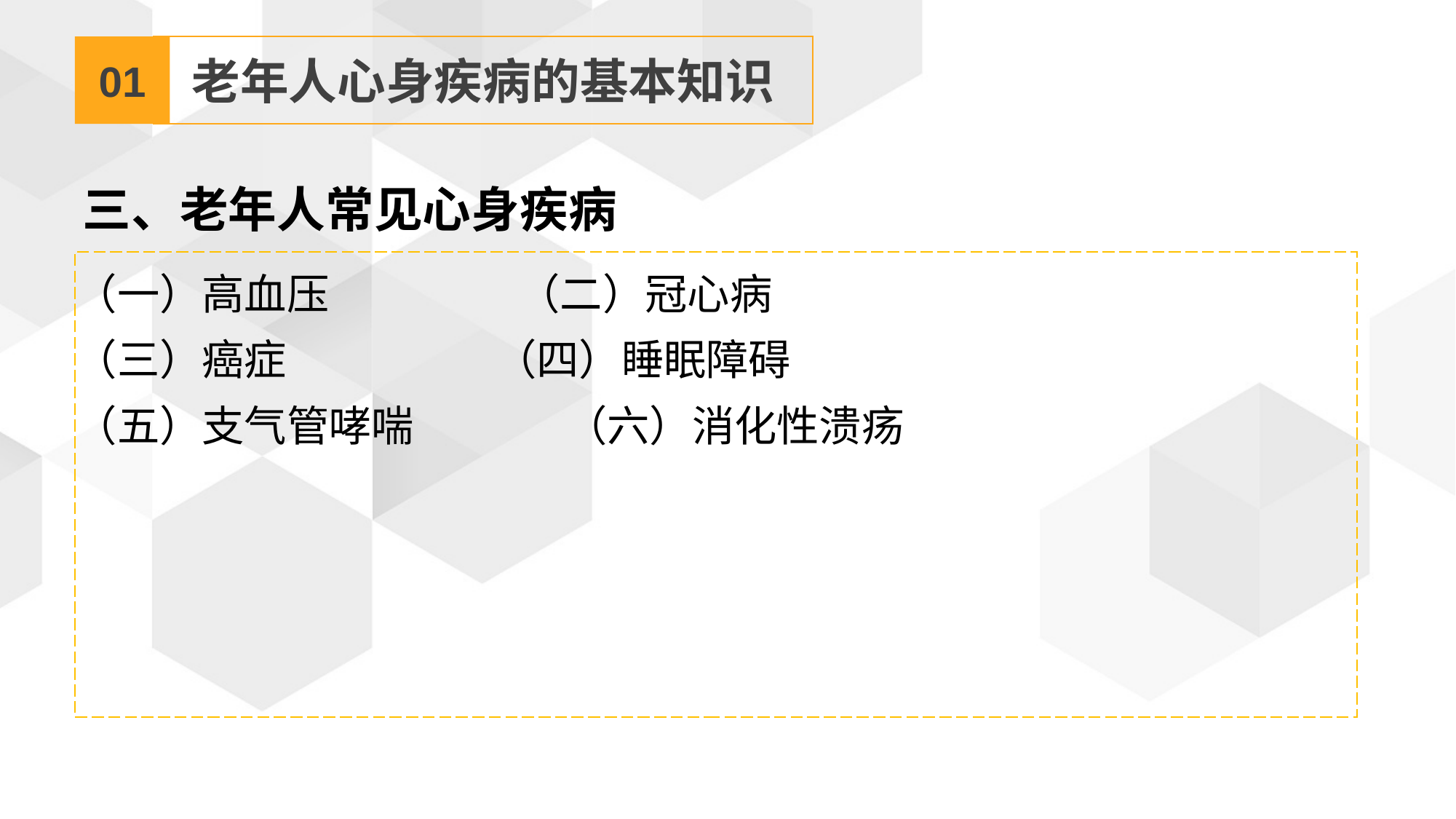

01
老年人心身疾病的基本知识
三、老年人常见心身疾病
（一）高血压                    （二）冠心病
（三）癌症                      （四）睡眠障碍
（五）支气管哮喘                （六）消化性溃疡